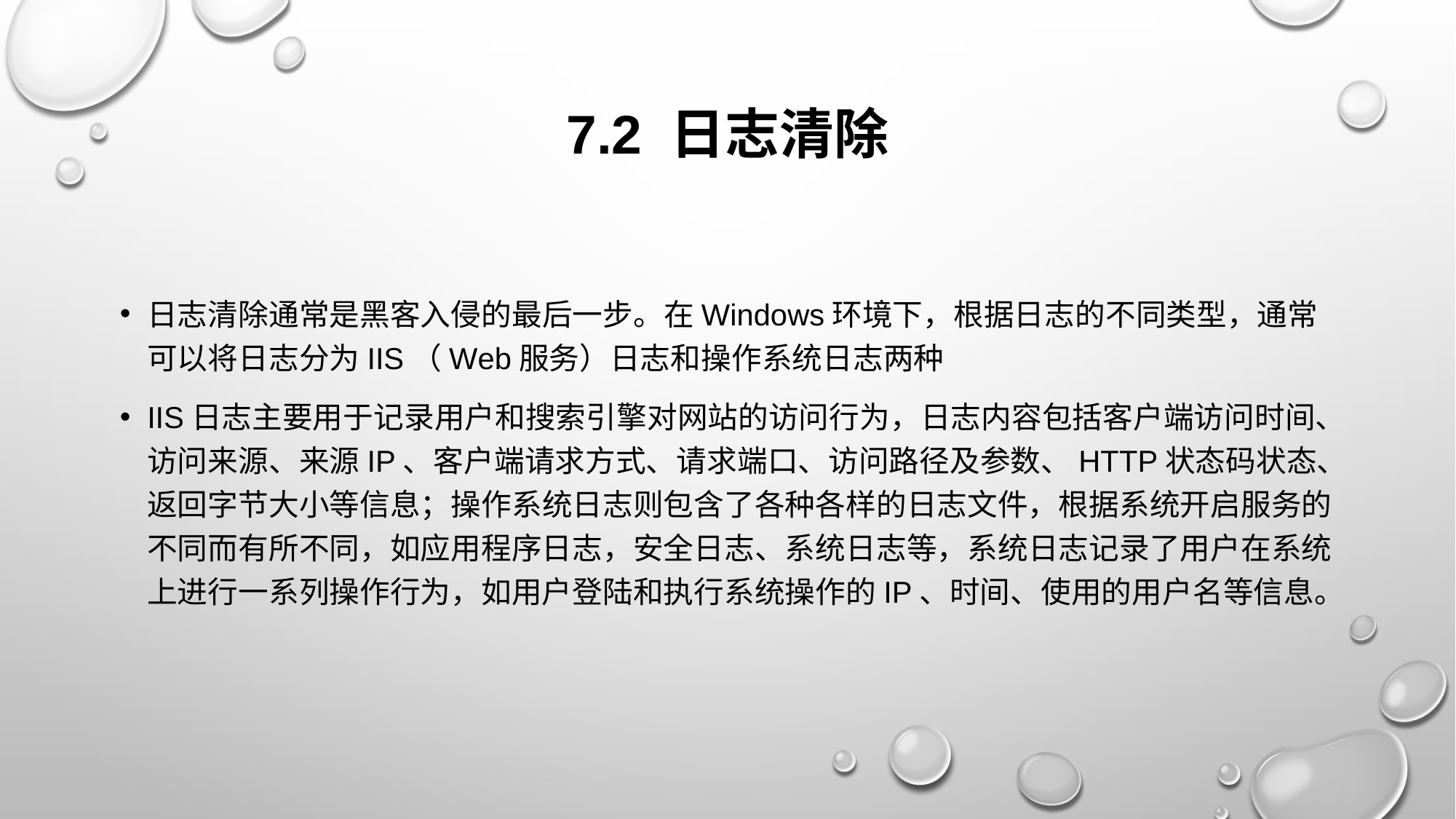

# 7.2 日志清除
日志清除通常是黑客入侵的最后一步。在Windows环境下，根据日志的不同类型，通常可以将日志分为IIS（Web服务）日志和操作系统日志两种
IIS日志主要用于记录用户和搜索引擎对网站的访问行为，日志内容包括客户端访问时间、访问来源、来源IP、客户端请求方式、请求端口、访问路径及参数、HTTP状态码状态、返回字节大小等信息；操作系统日志则包含了各种各样的日志文件，根据系统开启服务的不同而有所不同，如应用程序日志，安全日志、系统日志等，系统日志记录了用户在系统上进行一系列操作行为，如用户登陆和执行系统操作的IP、时间、使用的用户名等信息。